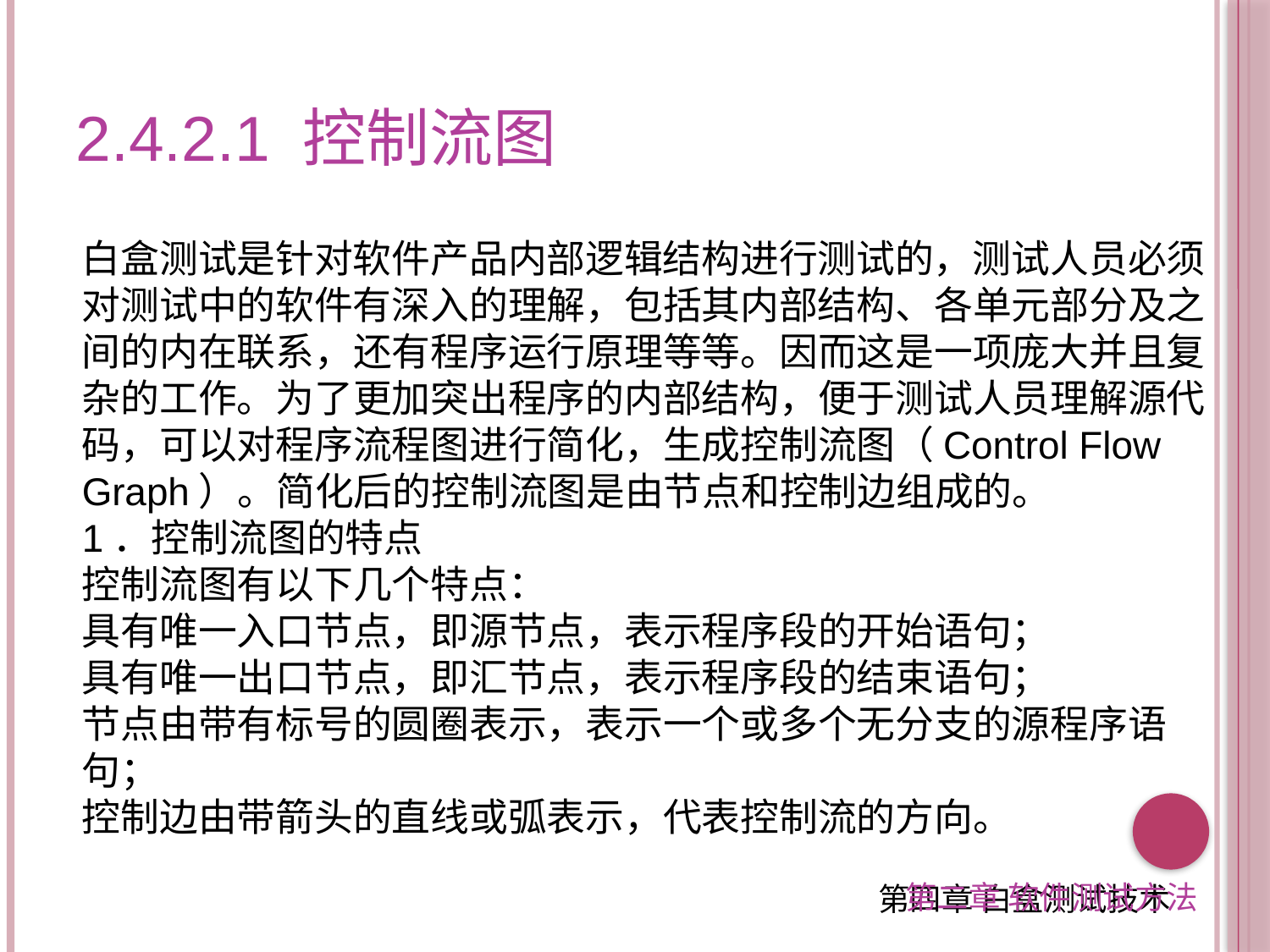

2.4.2.1 控制流图
白盒测试是针对软件产品内部逻辑结构进行测试的，测试人员必须对测试中的软件有深入的理解，包括其内部结构、各单元部分及之间的内在联系，还有程序运行原理等等。因而这是一项庞大并且复杂的工作。为了更加突出程序的内部结构，便于测试人员理解源代码，可以对程序流程图进行简化，生成控制流图（Control Flow Graph）。简化后的控制流图是由节点和控制边组成的。
1．控制流图的特点
控制流图有以下几个特点：
具有唯一入口节点，即源节点，表示程序段的开始语句；
具有唯一出口节点，即汇节点，表示程序段的结束语句；
节点由带有标号的圆圈表示，表示一个或多个无分支的源程序语句；
控制边由带箭头的直线或弧表示，代表控制流的方向。
第二章 软件测试方法